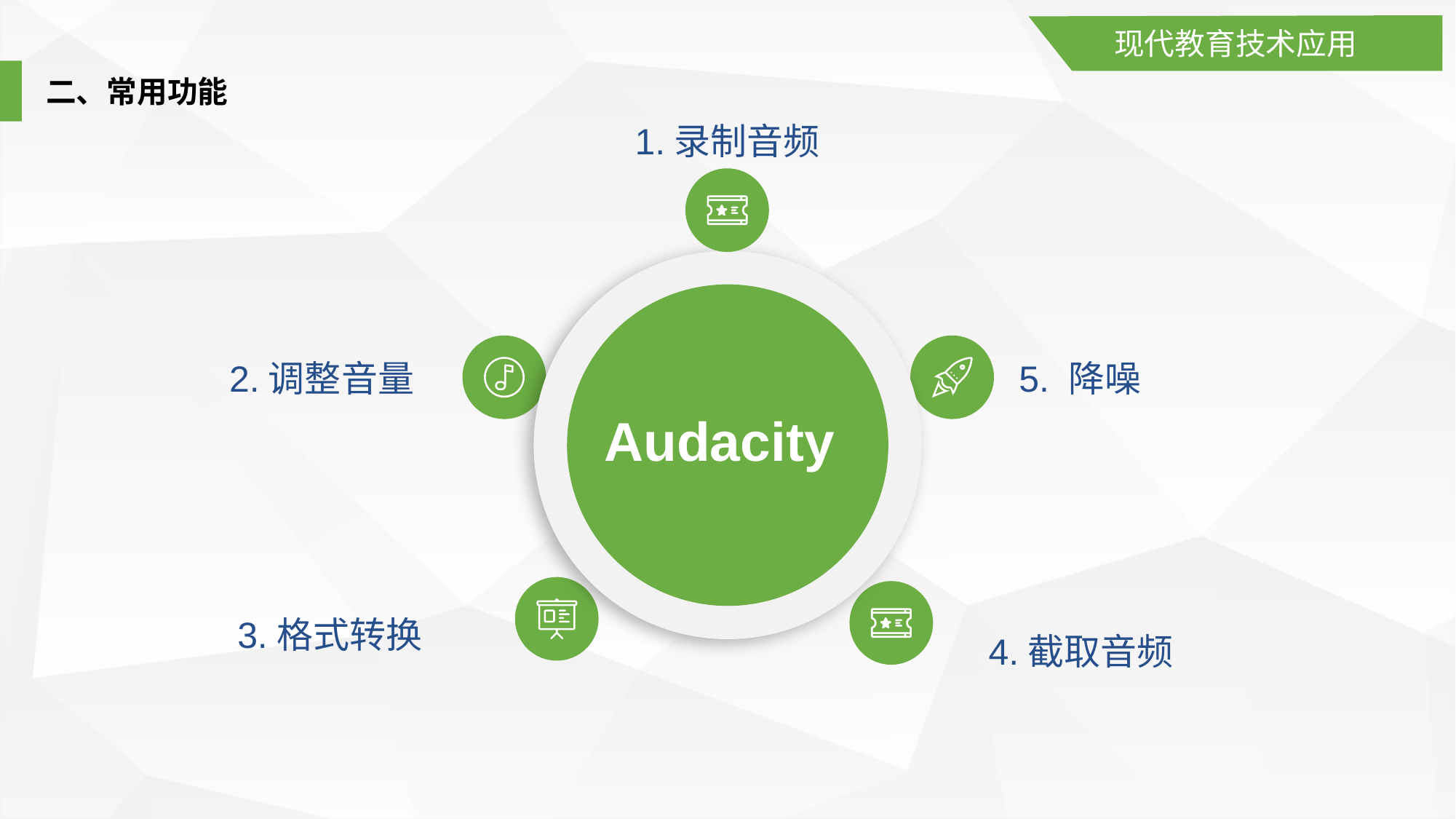

现代教育技术应用

二、常用功能
1.录制音频

2.调整音量
5. 降噪

Audacity

3.格式转换

4.截取音频